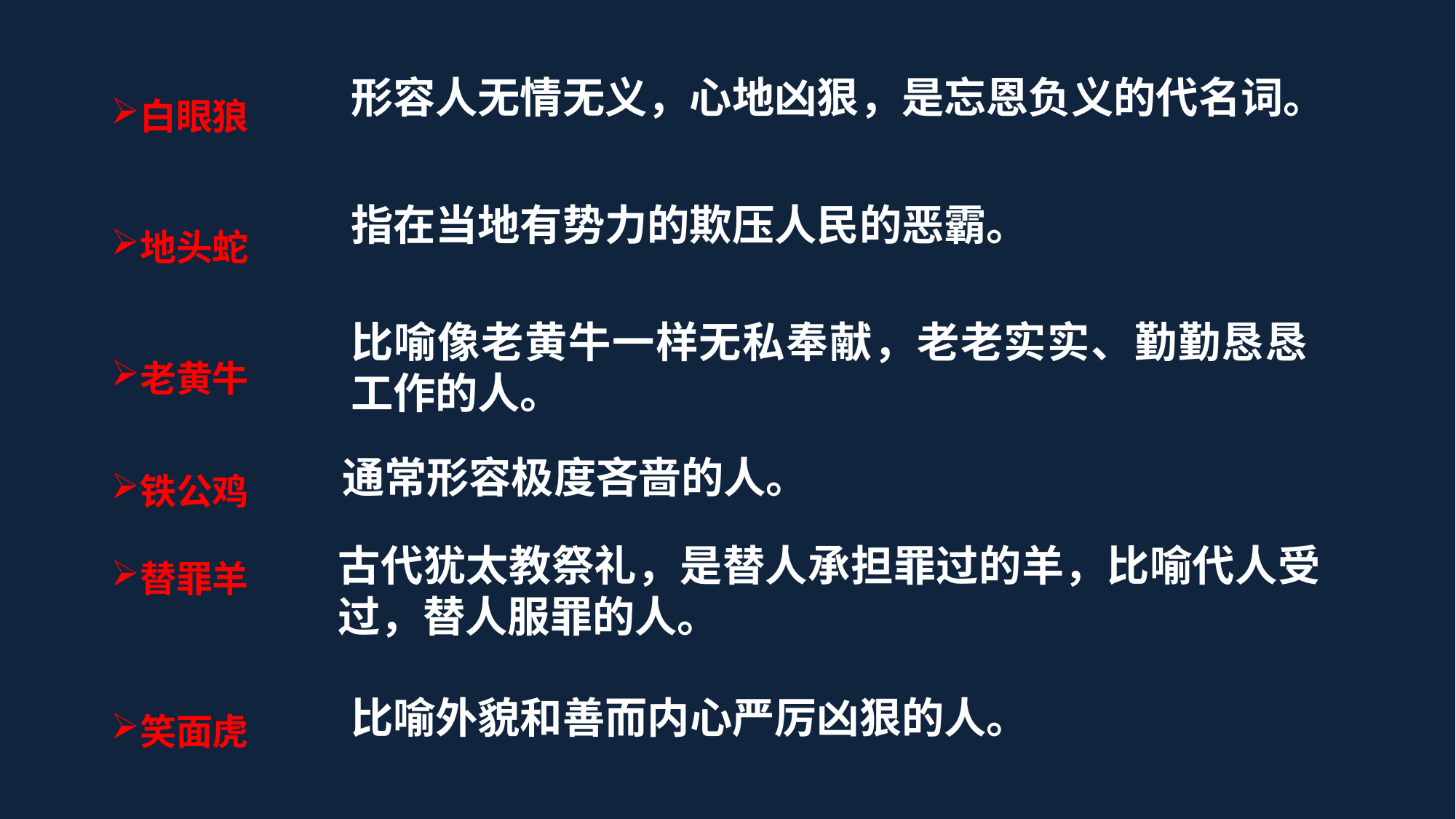

白眼狼
地头蛇
老黄牛

形容人无情无义，心地凶狠，是忘恩负义的代名词。
指在当地有势力的欺压人民的恶霸。
比喻像老黄牛一样无私奉献，老老实实、勤勤恳恳工作的人。
铁公鸡
替罪羊

笑面虎

通常形容极度吝啬的人。
古代犹太教祭礼，是替人承担罪过的羊，比喻代人受过，替人服罪的人。
比喻外貌和善而内心严厉凶狠的人。